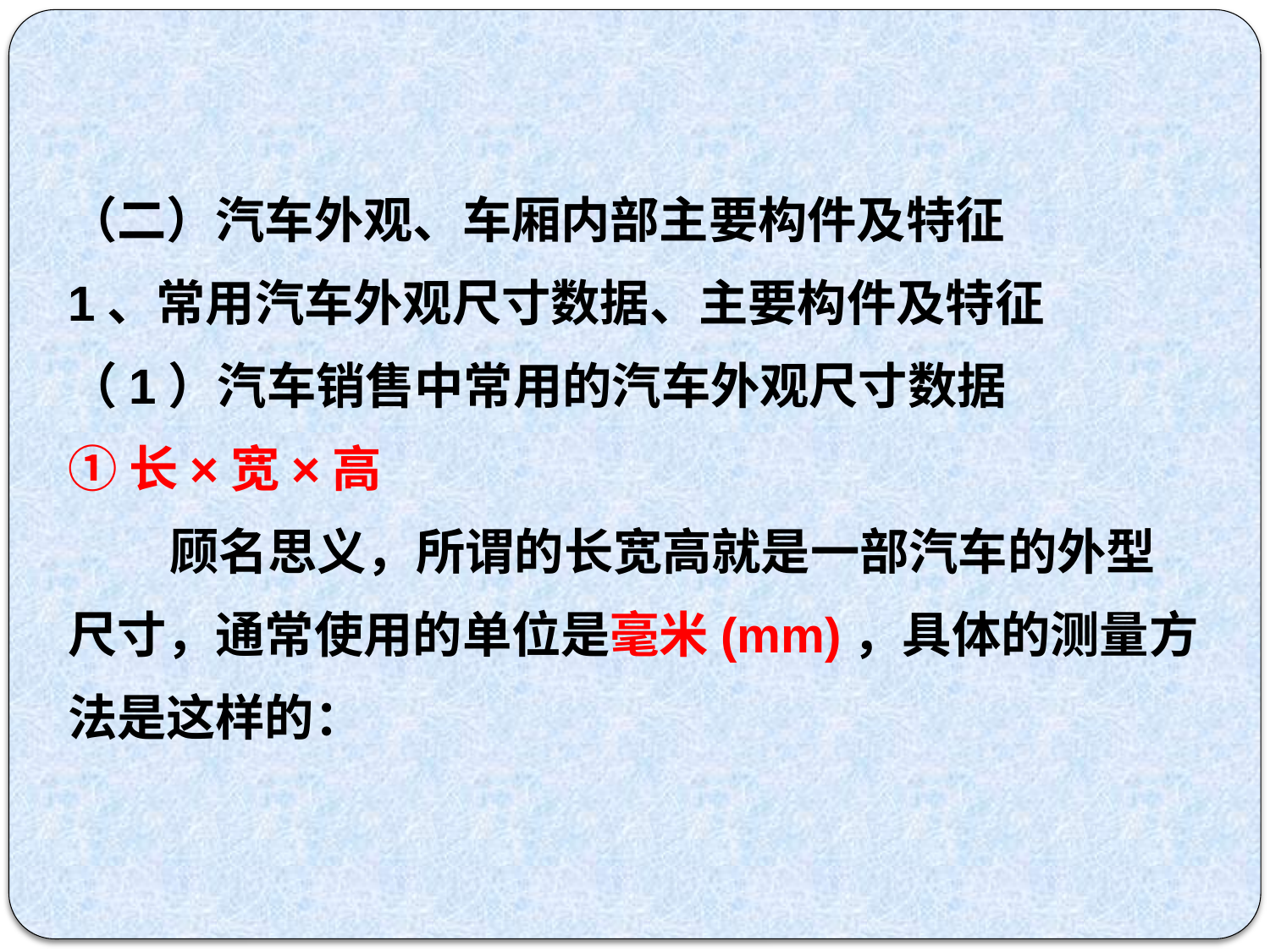

（二）汽车外观、车厢内部主要构件及特征
1、常用汽车外观尺寸数据、主要构件及特征
（1）汽车销售中常用的汽车外观尺寸数据
①长×宽×高
        顾名思义，所谓的长宽高就是一部汽车的外型尺寸，通常使用的单位是毫米(mm)，具体的测量方法是这样的：